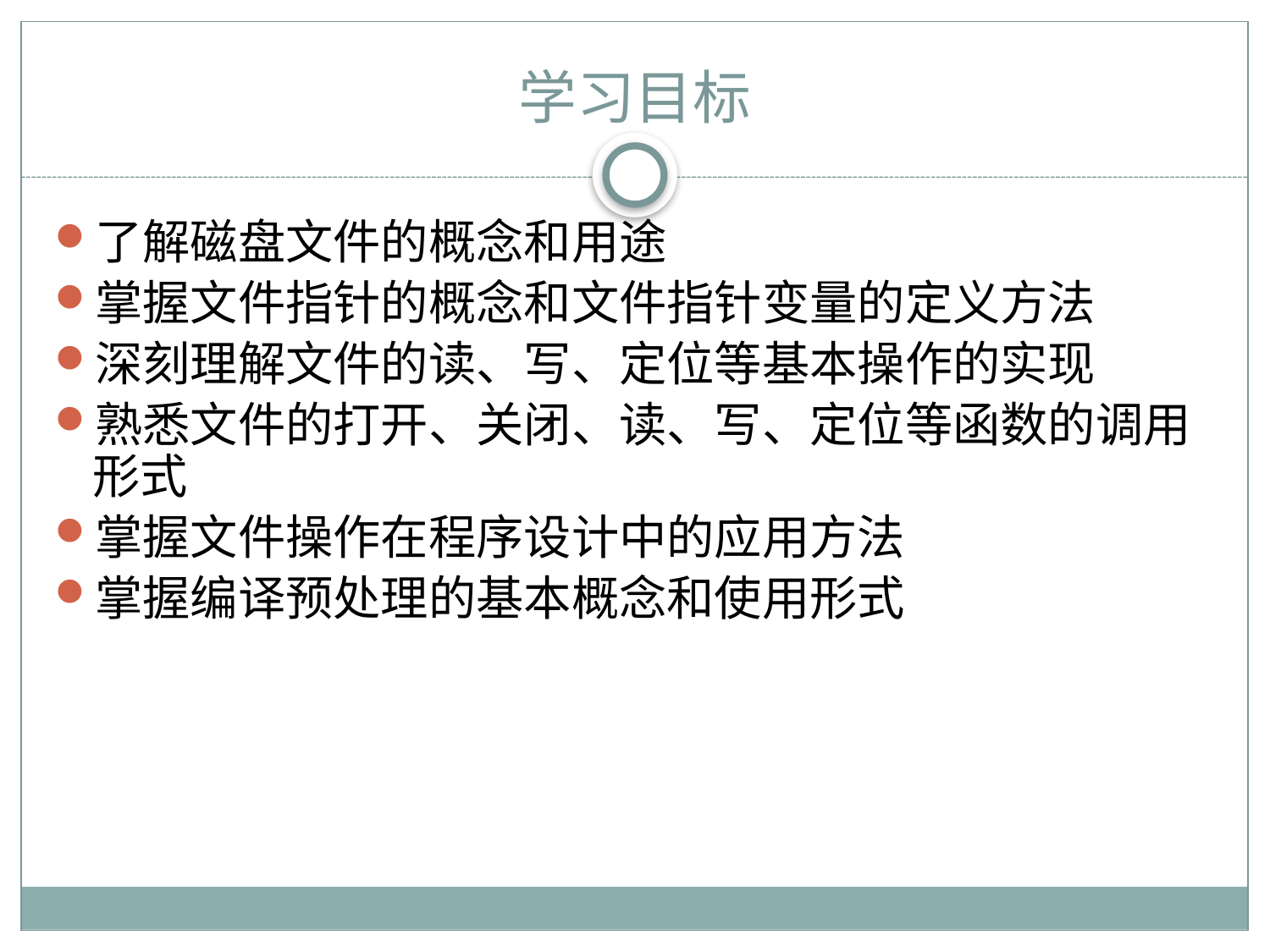

学习目标
了解磁盘文件的概念和用途
掌握文件指针的概念和文件指针变量的定义方法
深刻理解文件的读、写、定位等基本操作的实现
熟悉文件的打开、关闭、读、写、定位等函数的调用形式
掌握文件操作在程序设计中的应用方法
掌握编译预处理的基本概念和使用形式